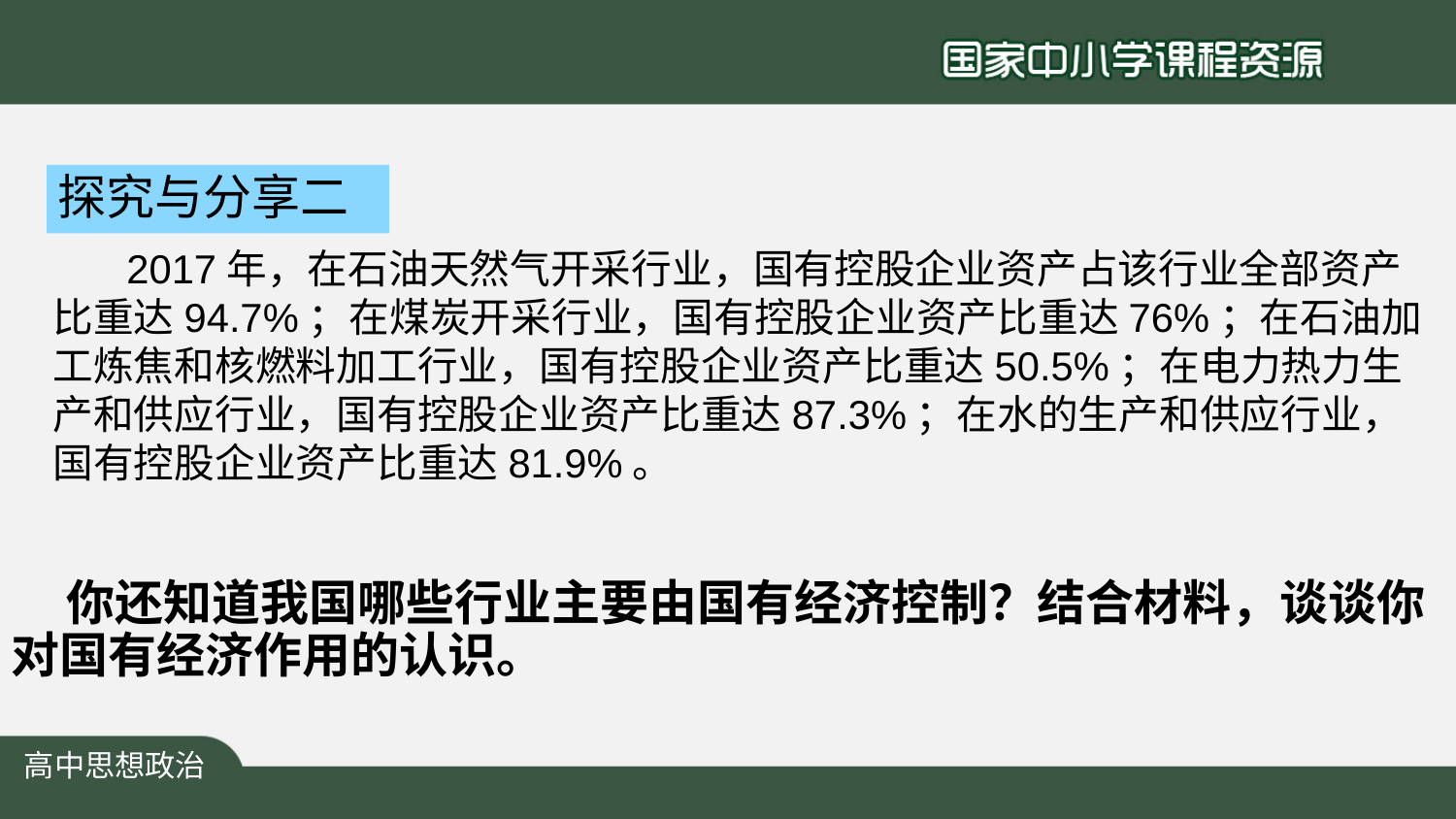

# 探究与分享二
        2017年，在石油天然气开采行业，国有控股企业资产占该行业全部资产比重达94.7%；在煤炭开采行业，国有控股企业资产比重达76%；在石油加工炼焦和核燃料加工行业，国有控股企业资产比重达50.5%；在电力热力生产和供应行业，国有控股企业资产比重达87.3%；在水的生产和供应行业，国有控股企业资产比重达81.9%。

    你还知道我国哪些行业主要由国有经济控制？结合材料，谈谈你对国有经济作用的认识。